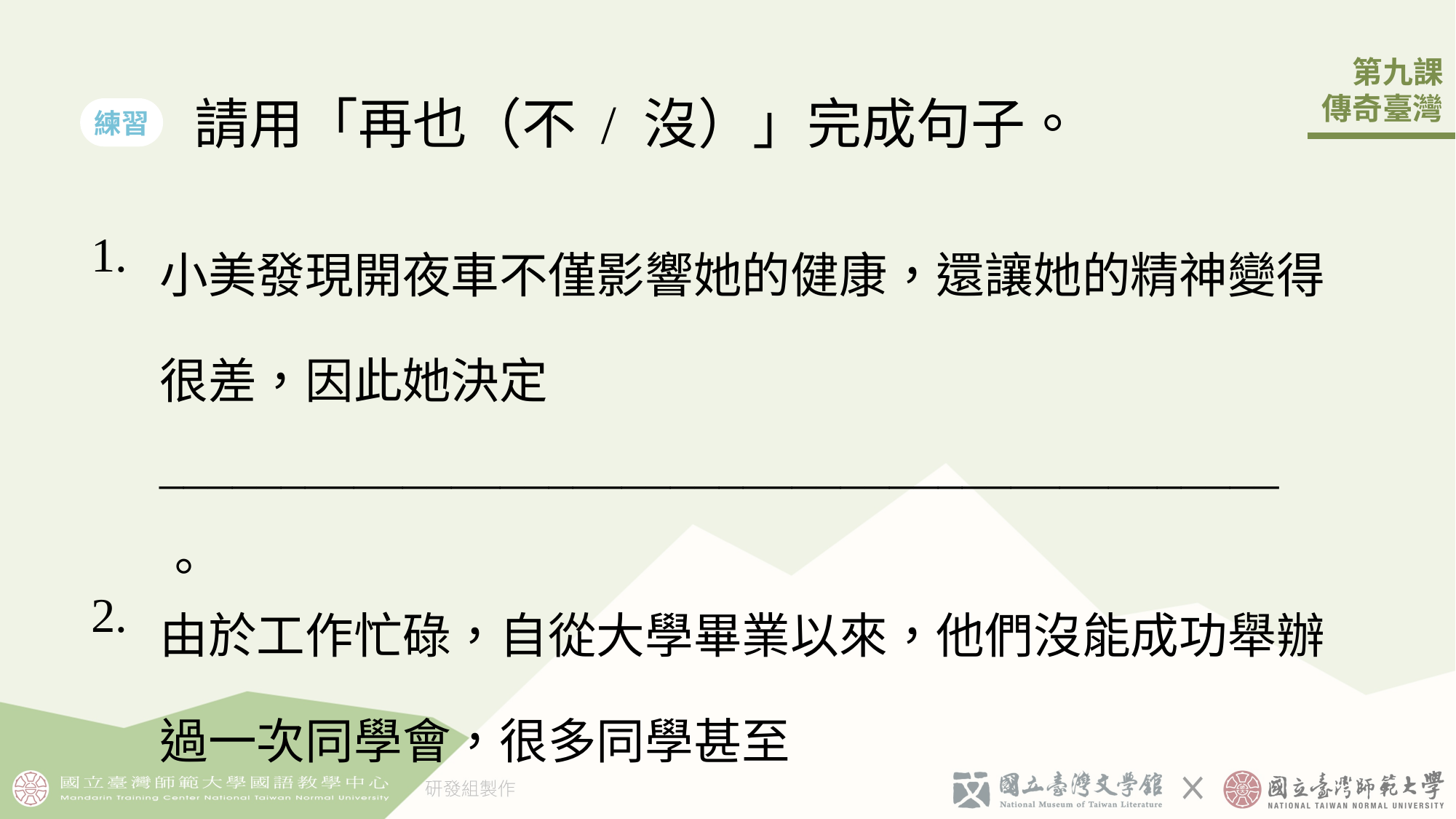

請用「再也（不 / 沒）」完成句子。
練習
| 1. | 小美發現開夜車不僅影響她的健康，還讓她的精神變得󠇡很差，因此她決定\_\_\_\_\_\_\_\_\_\_\_\_\_\_\_\_\_\_\_\_\_\_\_\_\_\_\_\_\_\_\_\_\_\_\_\_\_\_\_\_\_\_\_\_\_\_ 。 |
| --- | --- |
| 2. | 由於工作忙碌，自從大學畢業以來，他們沒能成功舉辦過一󠇡次同學會，很多同學甚至\_\_\_\_\_\_\_\_\_\_\_\_\_\_\_\_\_\_\_\_\_\_\_\_\_\_\_\_\_\_\_ 。 |